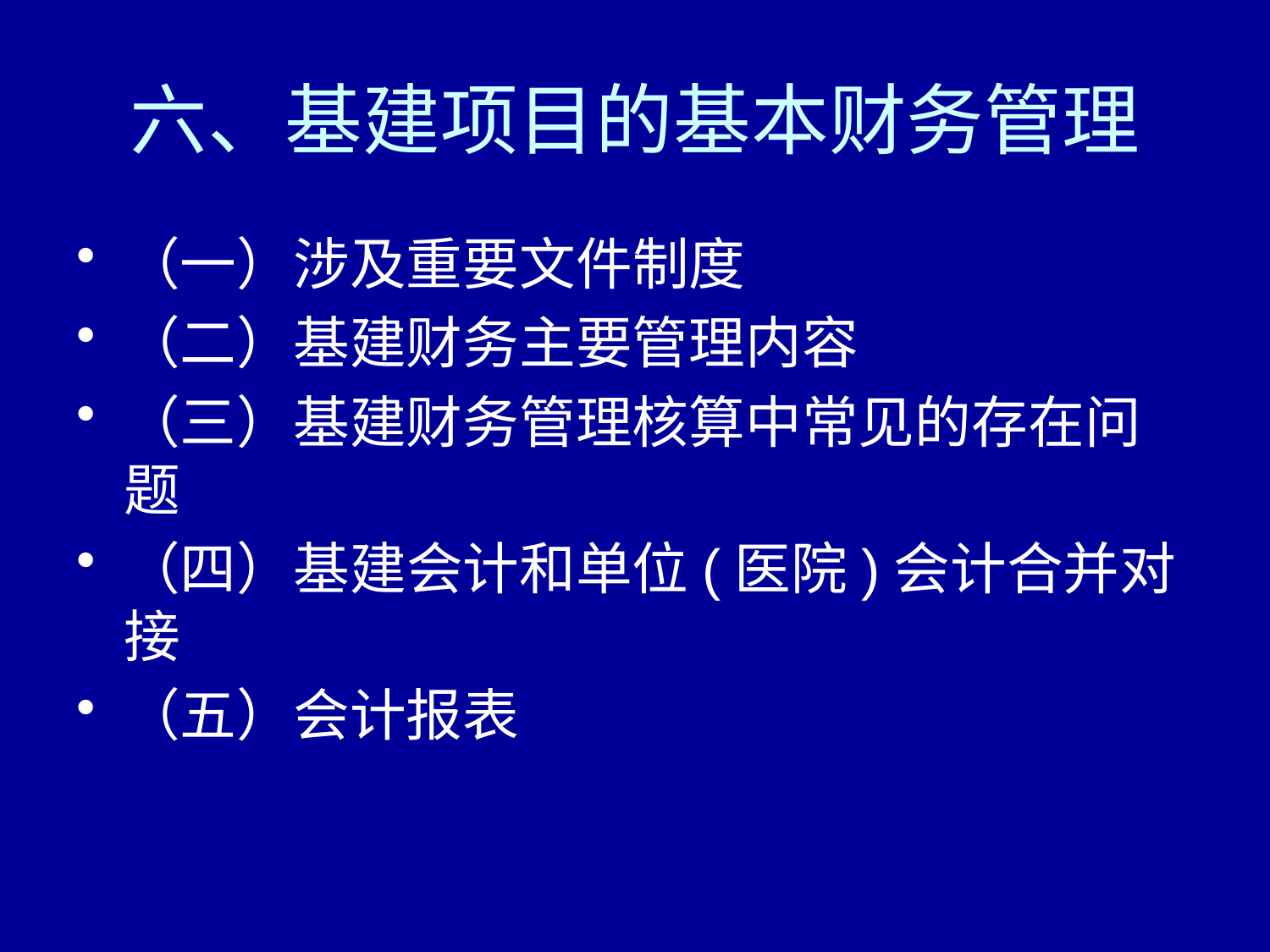

# 六、基建项目的基本财务管理
（一）涉及重要文件制度
（二）基建财务主要管理内容
（三）基建财务管理核算中常见的存在问题
（四）基建会计和单位(医院)会计合并对接
（五）会计报表